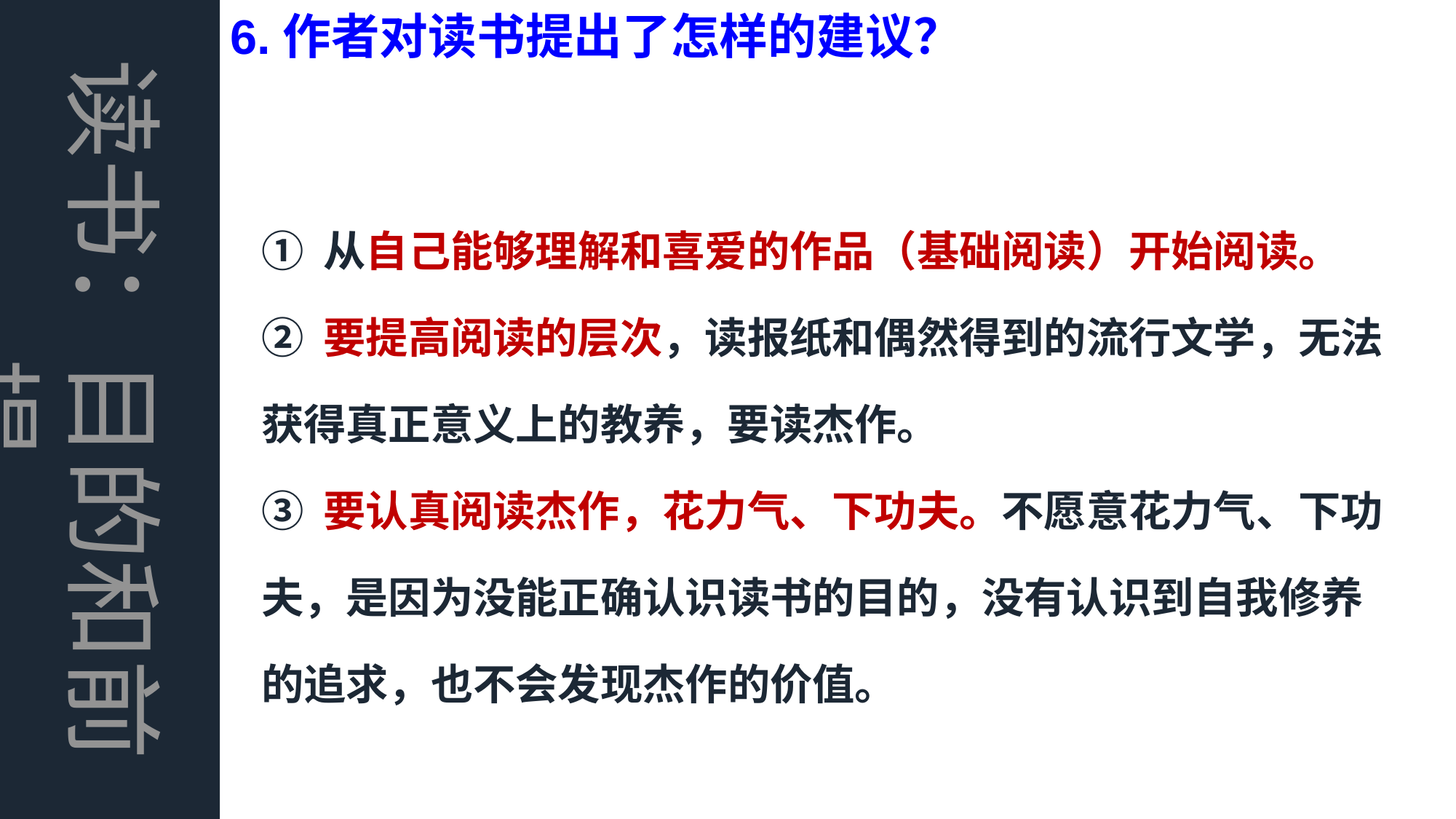

读书：目的和前提
6.作者对读书提出了怎样的建议？
① 从自己能够理解和喜爱的作品（基础阅读）开始阅读。
② 要提高阅读的层次，读报纸和偶然得到的流行文学，无法获得真正意义上的教养，要读杰作。
③ 要认真阅读杰作，花力气、下功夫。不愿意花力气、下功夫，是因为没能正确认识读书的目的，没有认识到自我修养的追求，也不会发现杰作的价值。